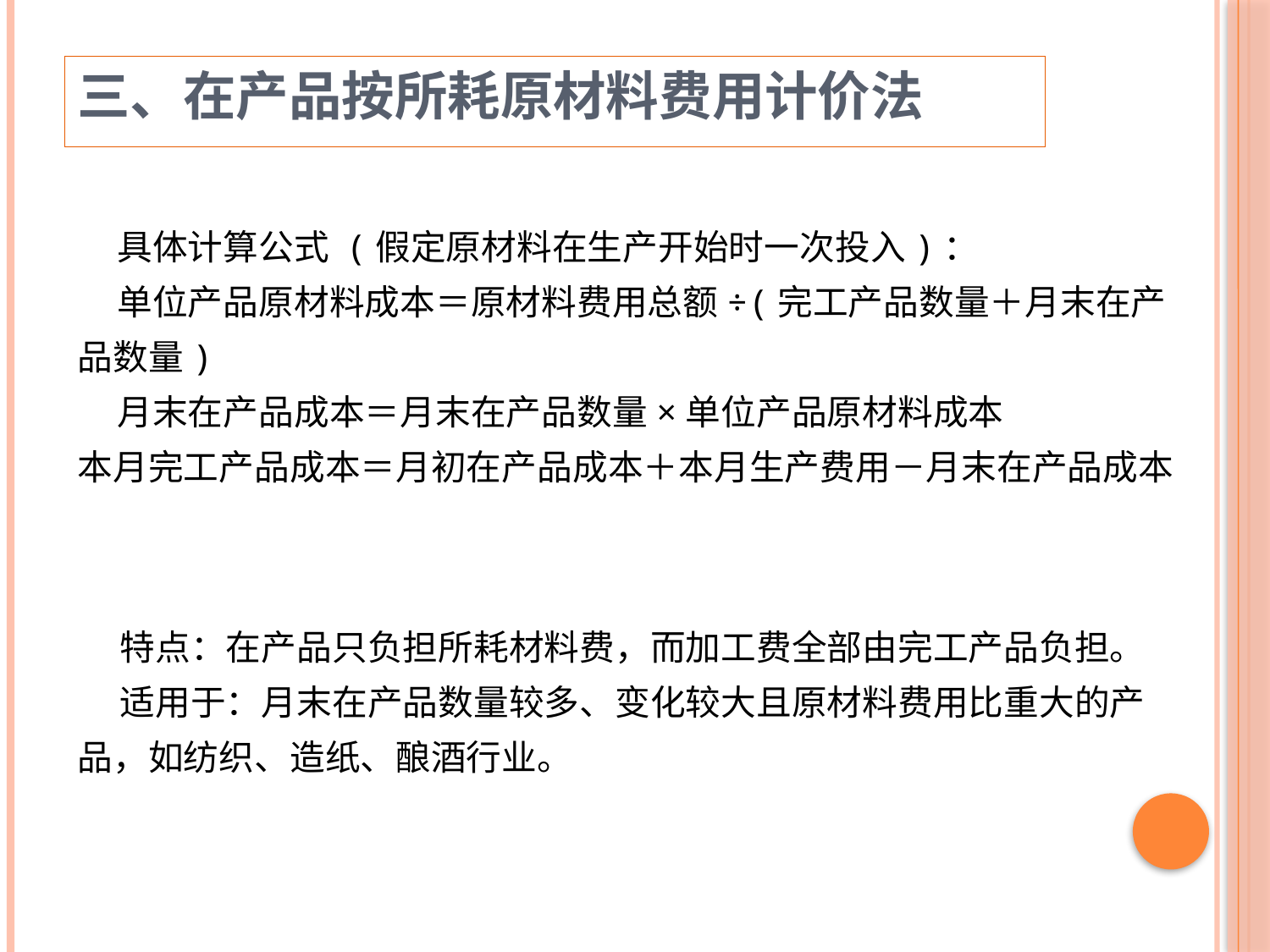

三、在产品按所耗原材料费用计价法
    具体计算公式 (假定原材料在生产开始时一次投入)：
    单位产品原材料成本＝原材料费用总额÷(完工产品数量＋月末在产品数量)
    月末在产品成本＝月末在产品数量×单位产品原材料成本
本月完工产品成本＝月初在产品成本＋本月生产费用－月末在产品成本
特点：在产品只负担所耗材料费，而加工费全部由完工产品负担。
适用于：月末在产品数量较多、变化较大且原材料费用比重大的产品，如纺织、造纸、酿酒行业。